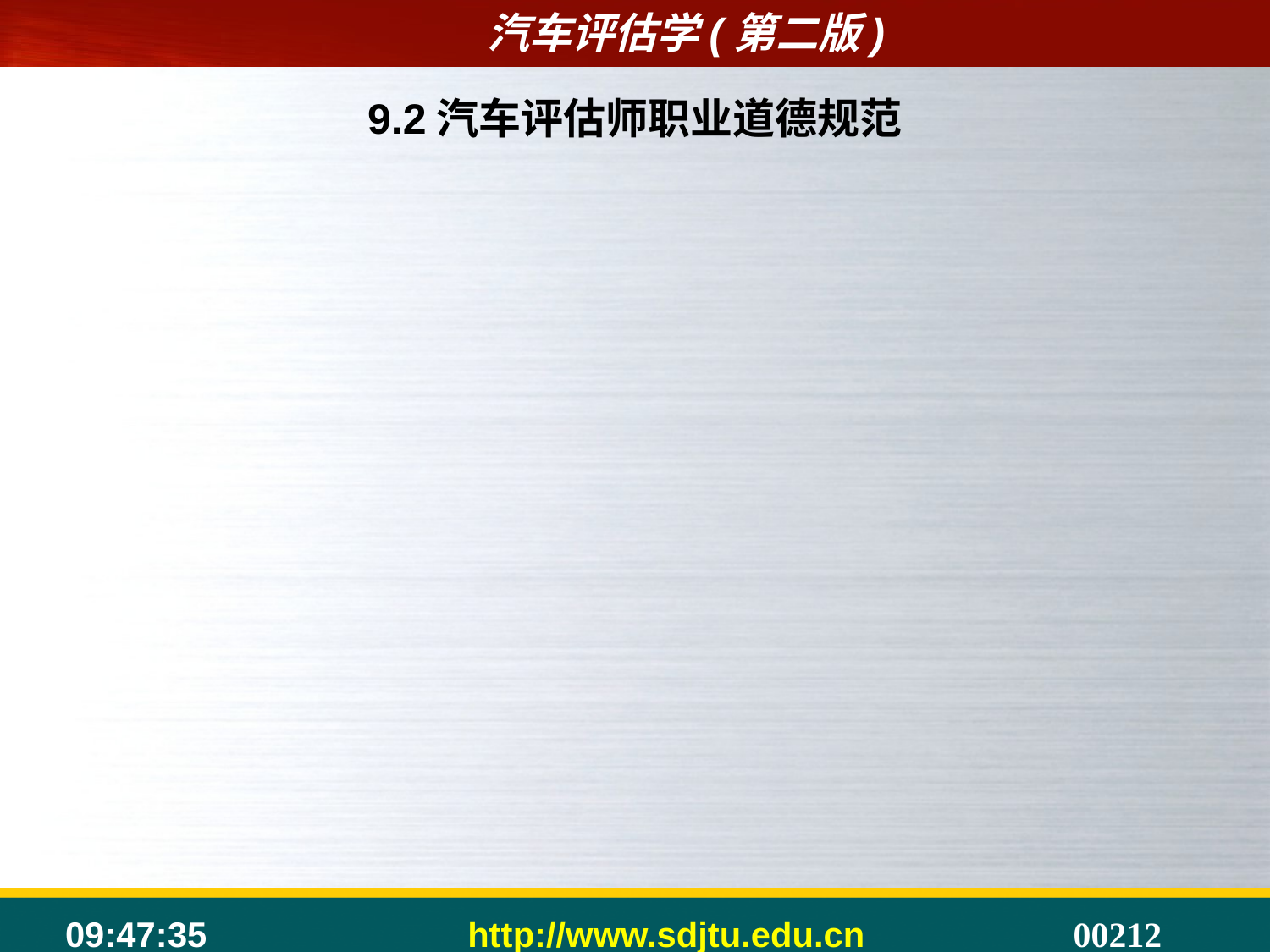

# 9.2汽车评估师职业道德规范
9.2.1资产评估准则
	l.基本要求
	（1)注册资产评估师执行资产评估业务，应当遵守相关法律、法规和资产评估准则，具有良好的职业道德。
	（2)注册资产评估师执行资产评估业务，应当勤勉尽责，恪守独立、客观、公正的原则。
	（3)注册资产评估师应当经过专门地教育和培训，具备相应的专业知识和经验，能够胜任所执行的评估业务。
	（4)注册资产评估师执行资产评估业务，可以聘请专家协助工作，但应当采取必要措施确信专家工作的合理性。
	（5)注册资产评估师应当对业务助理人员进行指导，并对业务助理人员工作结果负责。
	（6)注册资产评估师执行资产评估业务，采用不同于资产评估准则规定的程序和方法时，不得违背本准则的基本要求，应当确信所采用程序和方法的合理性，并在评估报告中明确说明。
	2.操作准则
	（1)注册资产评估师执行资产评估业务，应当根据业务具体情况履行适当的评估程序。